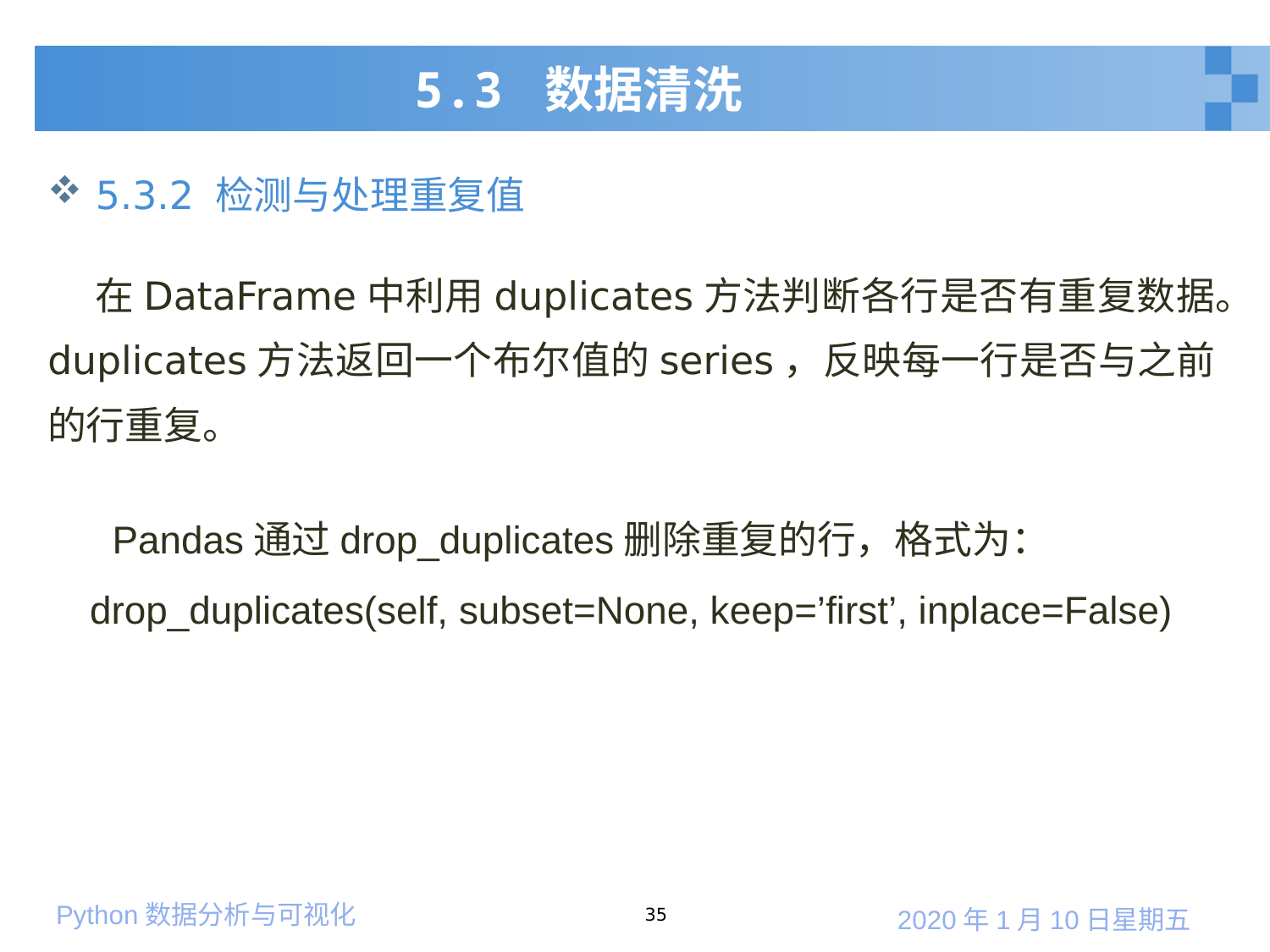

# 5.3 数据清洗
5.3.2 检测与处理重复值
    在DataFrame中利用duplicates方法判断各行是否有重复数据。duplicates方法返回一个布尔值的series，反映每一行是否与之前的行重复。
      Pandas通过drop_duplicates删除重复的行，格式为：
drop_duplicates(self, subset=None, keep=’first’, inplace=False)
35
2020年1月10日星期五